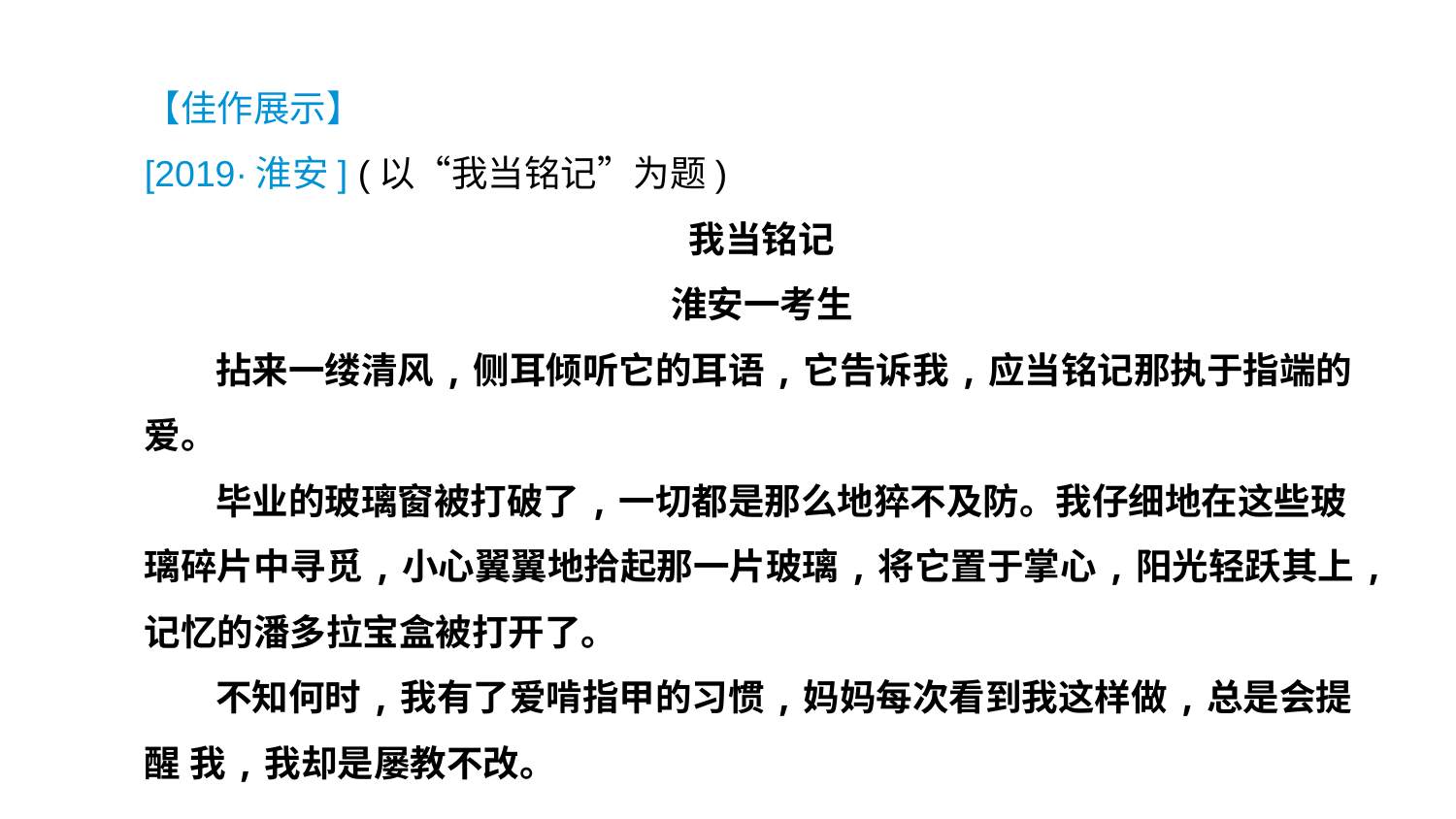

【佳作展示】
[2019·淮安] (以“我当铭记”为题)
我当铭记
淮安一考生
拈来一缕清风,侧耳倾听它的耳语,它告诉我,应当铭记那执于指端的爱。
毕业的玻璃窗被打破了,一切都是那么地猝不及防。我仔细地在这些玻璃碎片中寻觅,小心翼翼地拾起那一片玻璃,将它置于掌心,阳光轻跃其上,记忆的潘多拉宝盒被打开了。
不知何时,我有了爱啃指甲的习惯,妈妈每次看到我这样做,总是会提醒 我,我却是屡教不改。